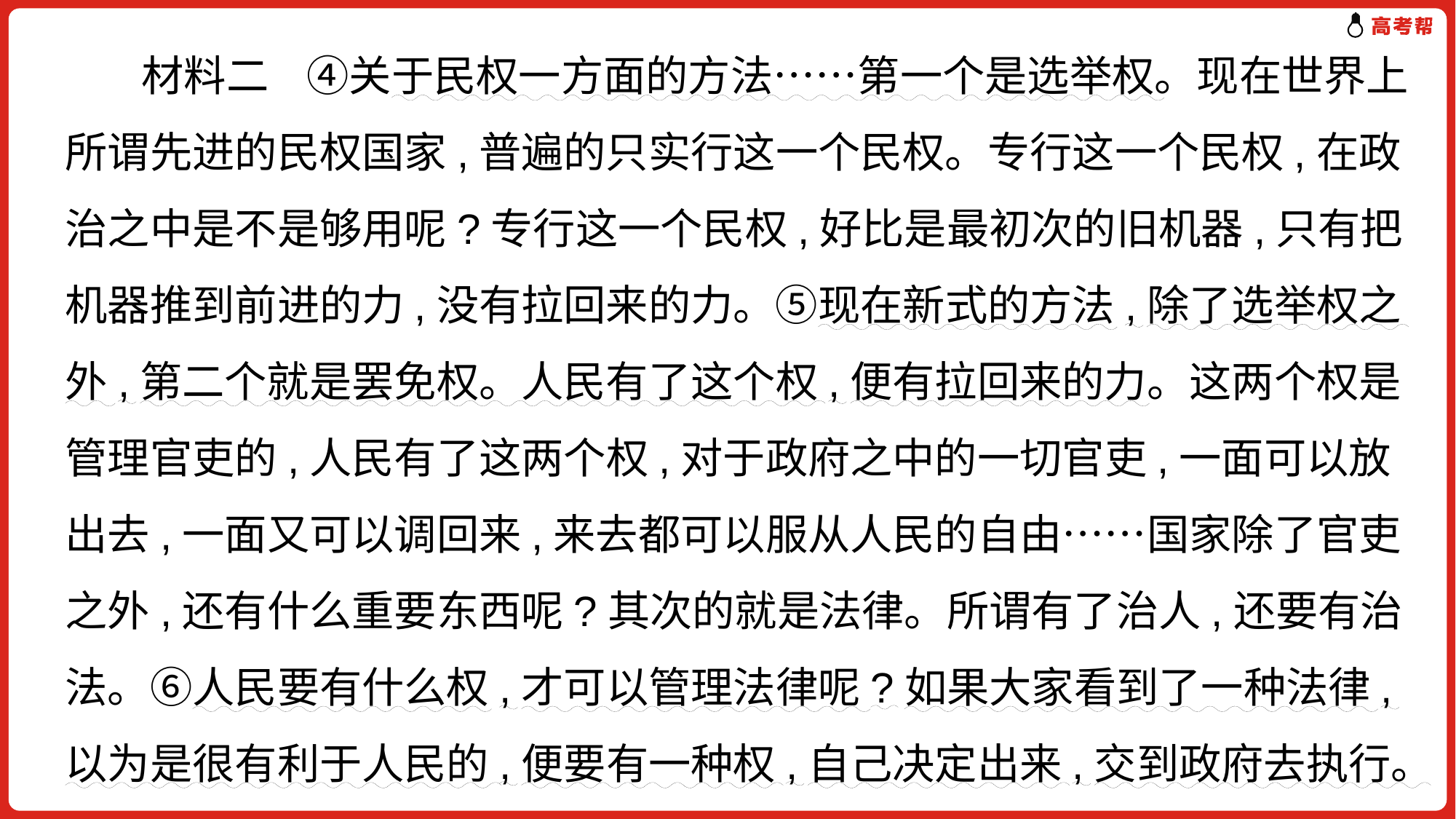

材料二    ④关于民权一方面的方法……第一个是选举权。现在世界上所谓先进的民权国家,普遍的只实行这一个民权。专行这一个民权,在政治之中是不是够用呢?专行这一个民权,好比是最初次的旧机器,只有把机器推到前进的力,没有拉回来的力。⑤现在新式的方法,除了选举权之外,第二个就是罢免权。人民有了这个权,便有拉回来的力。这两个权是管理官吏的,人民有了这两个权,对于政府之中的一切官吏,一面可以放出去,一面又可以调回来,来去都可以服从人民的自由……国家除了官吏之外,还有什么重要东西呢?其次的就是法律。所谓有了治人,还要有治法。⑥人民要有什么权,才可以管理法律呢?如果大家看到了一种法律,以为是很有利于人民的,便要有一种权,自己决定出来,交到政府去执行。关于这种权,叫作创